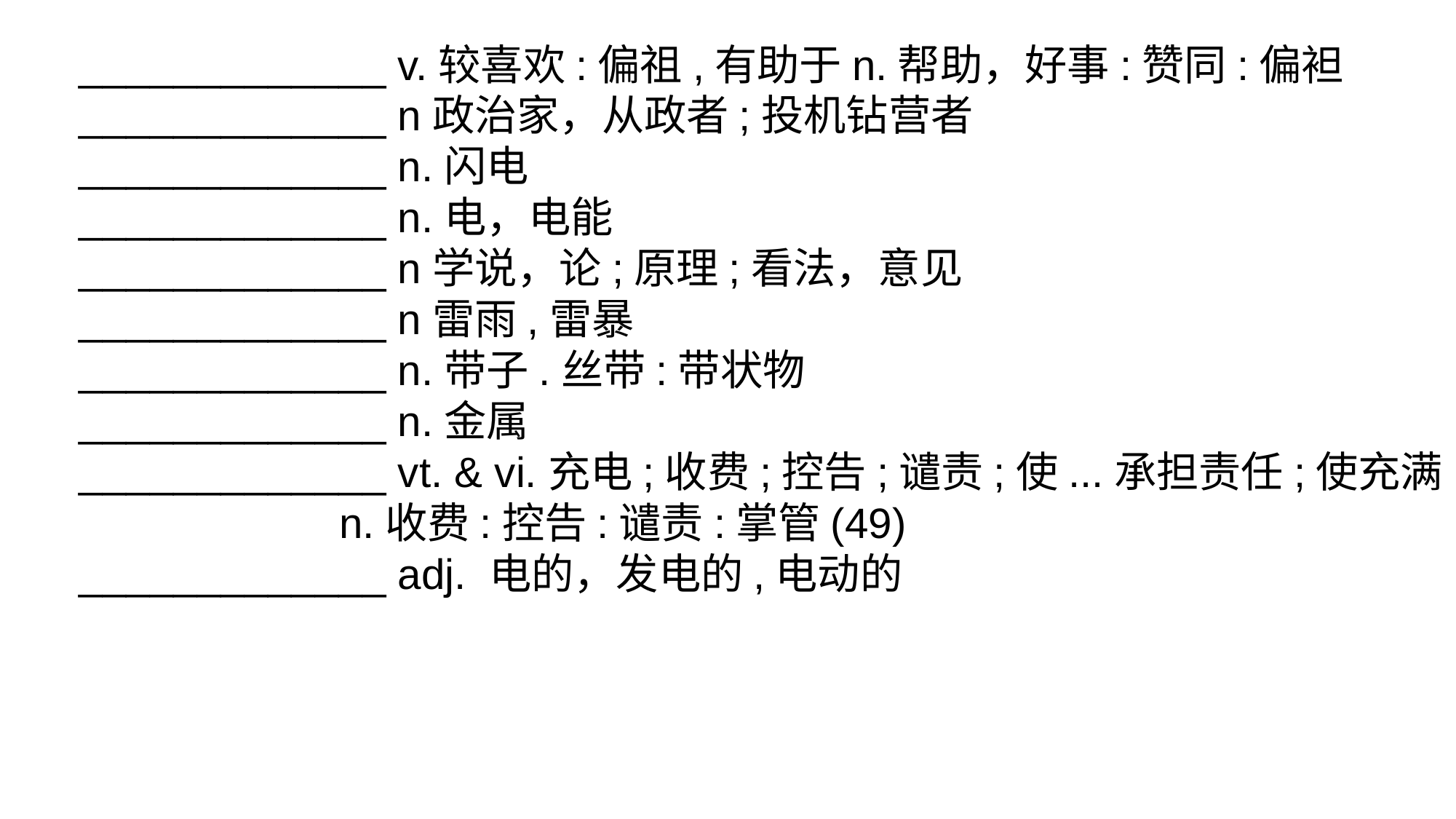

_____________ v.较喜欢:偏祖,有助于n.帮助，好事:赞同:偏袒
_____________ n政治家，从政者;投机钻营者
_____________ n.闪电
_____________ n.电，电能
_____________ n学说，论;原理;看法，意见
_____________ n雷雨,雷暴
_____________ n.带子.丝带:带状物
_____________ n.金属
_____________ vt. & vi.充电;收费;控告;谴责;使...承担责任;使充满
                      n.收费:控告:谴责:掌管(49)
_____________ adj. 电的，发电的,电动的